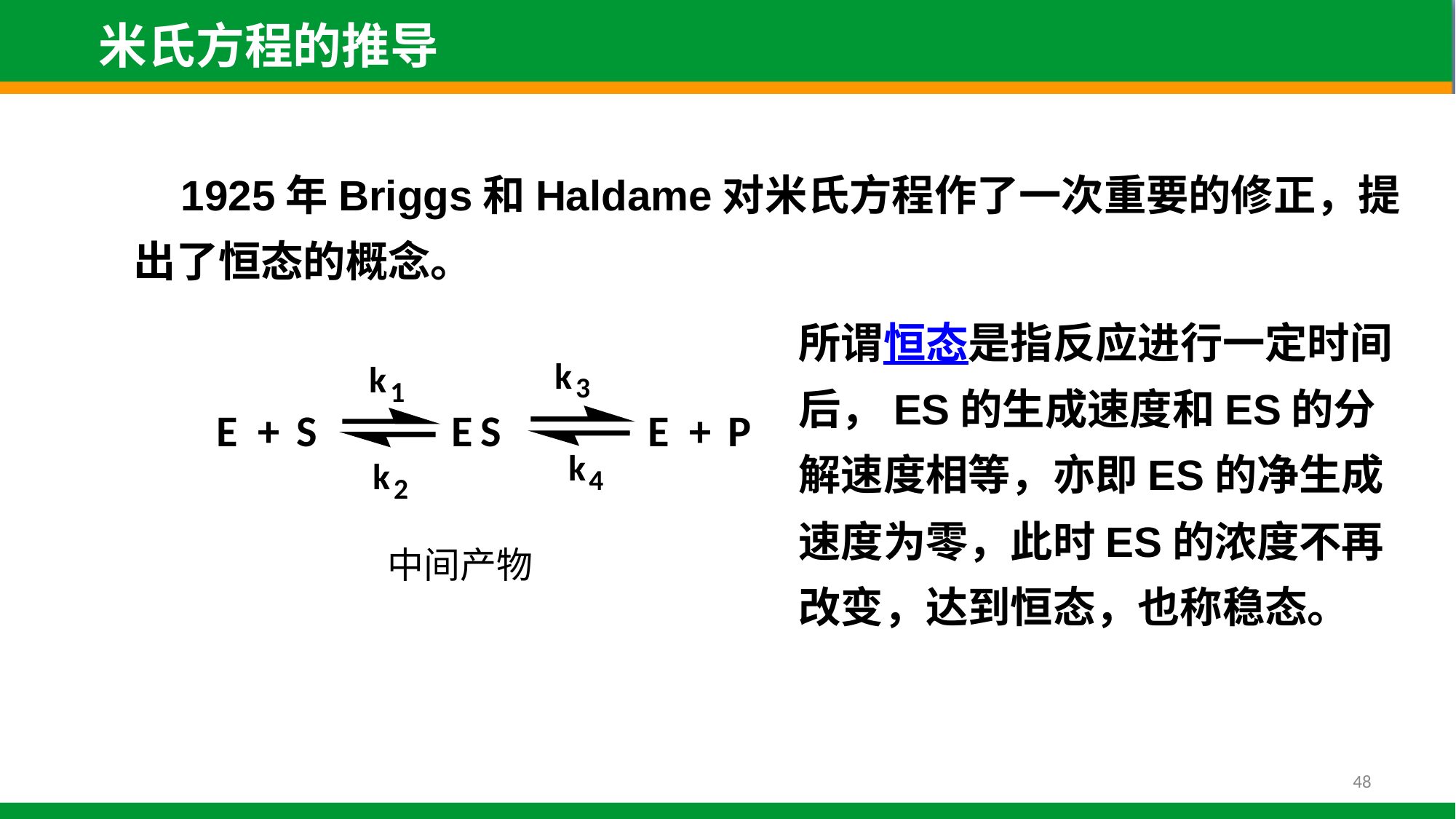

米氏方程的推导
    1925年Briggs和Haldame对米氏方程作了一次重要的修正，提出了恒态的概念。
所谓恒态是指反应进行一定时间后，ES的生成速度和ES的分解速度相等，亦即ES的净生成速度为零，此时ES的浓度不再改变，达到恒态，也称稳态。
k
k
3
1
E

+

S

E
S

E

+

P

k
k
4
2

中间产物
48